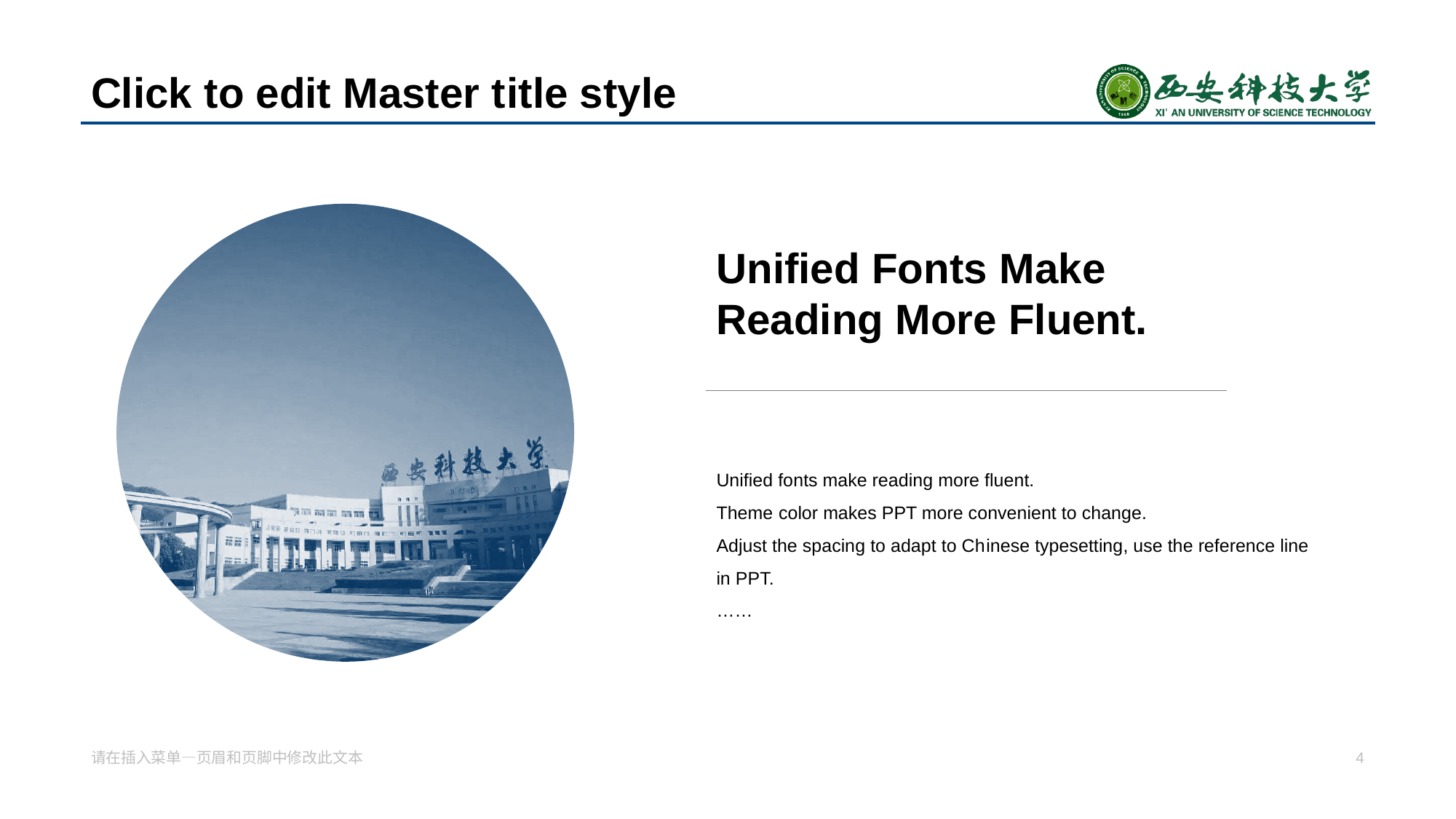

# Click to edit Master t itle style

Unified Fo nts Make Reading  More Fluent.
Unified fonts make reading more fluent.
Theme  color makes PPT more convenient to change.
Adjust the spacing to adapt to Ch inese typesetting, use the reference line in PPT.
……
请在插入菜单—页眉和页脚 中修改此文本
4